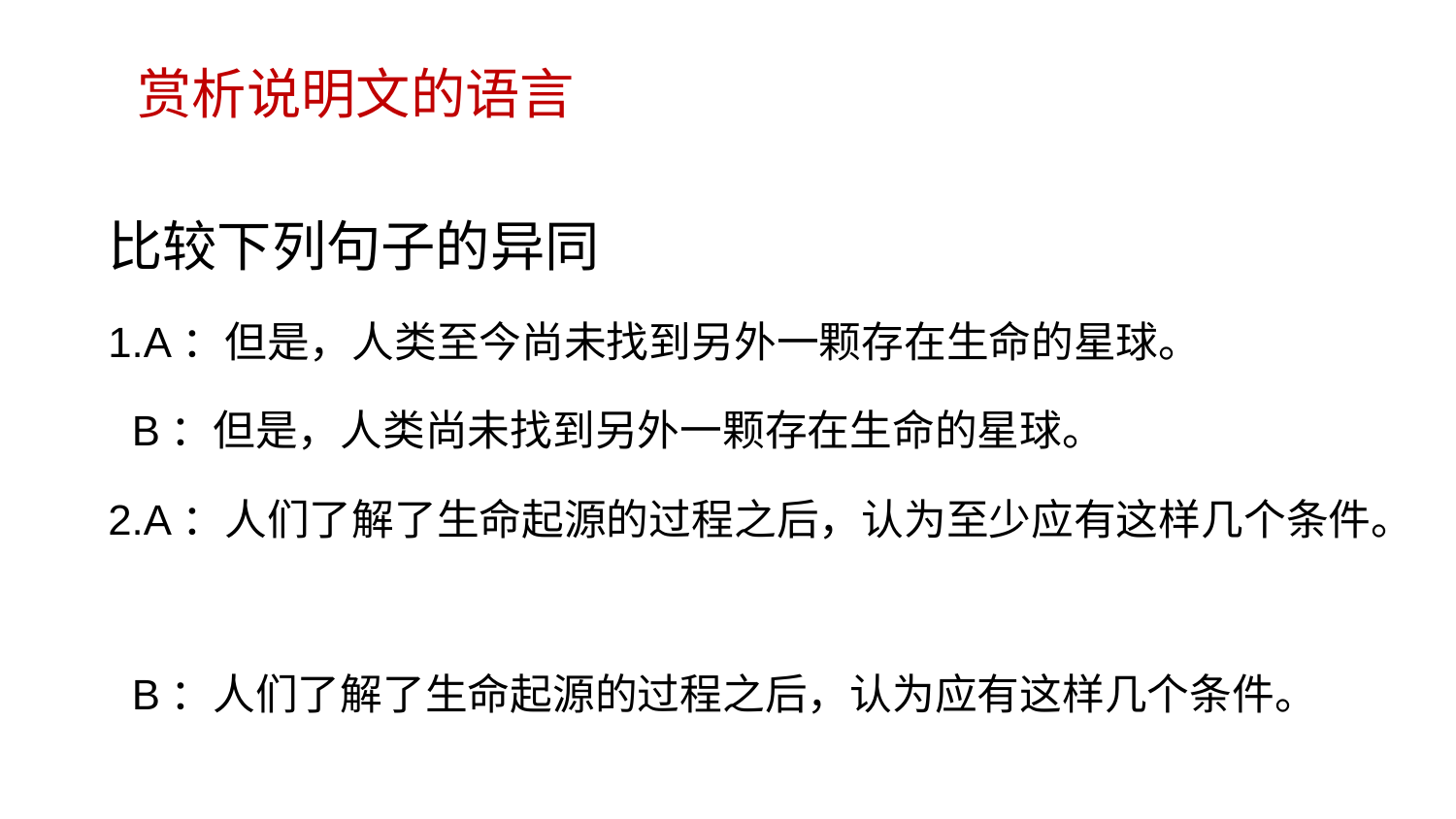

# 赏析说明文的语言
比较下列句子的异同
1.A：但是，人类至今尚未找到另外一颗存在生命的星球。
  B：但是，人类尚未找到另外一颗存在生命的星球。
2.A：人们了解了生命起源的过程之后，认为至少应有这样几个条件。
  B：人们了解了生命起源的过程之后，认为应有这样几个条件。